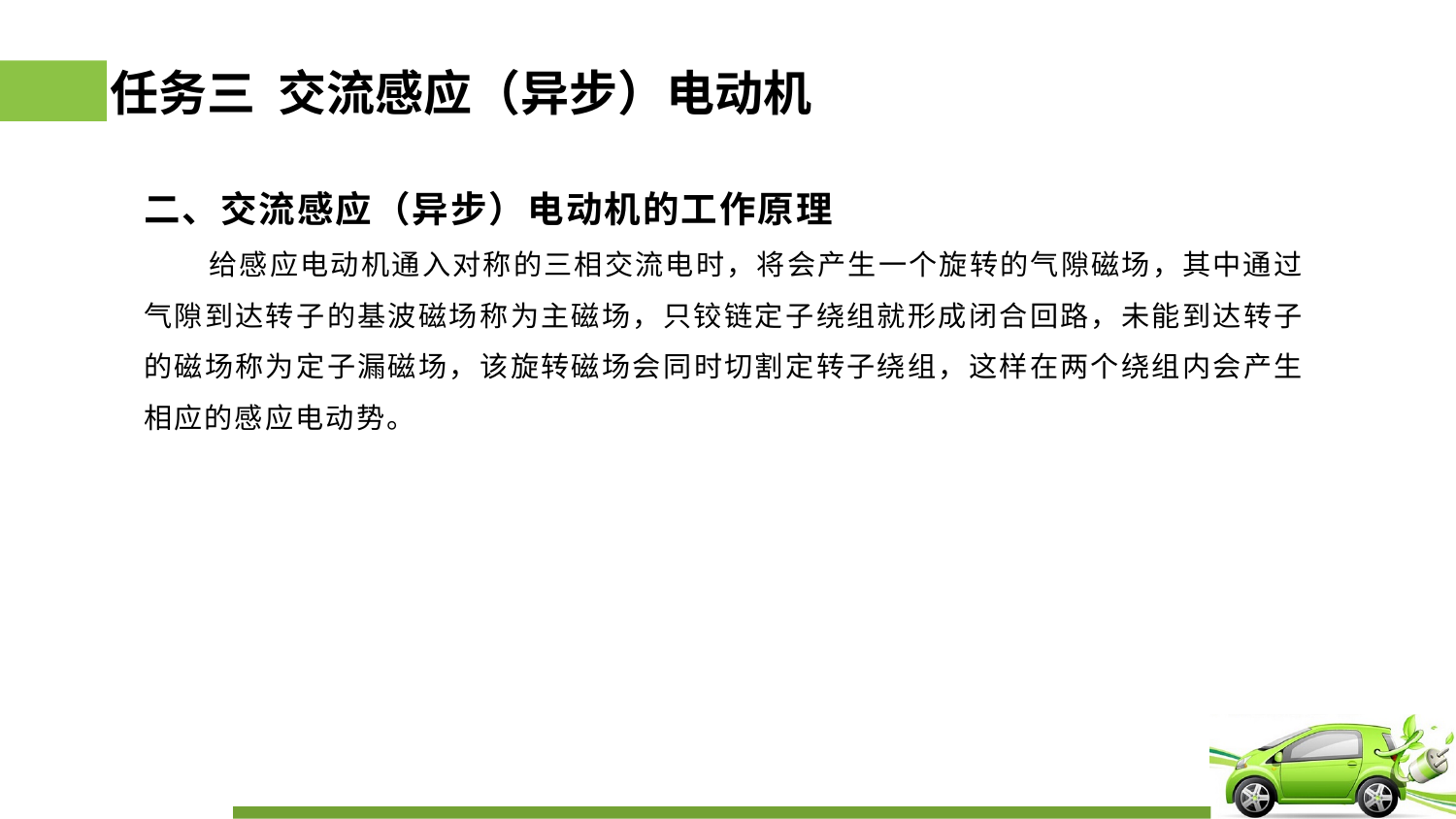

# 任务三  交流感应（异步）电动机
二、交流感应（异步）电动机的工作原理
       给感应电动机通入对称的三相交流电时，将会产生一个旋转的气隙磁场，其中通过气隙到达转子的基波磁场称为主磁场，只铰链定子绕组就形成闭合回路，未能到达转子的磁场称为定子漏磁场，该旋转磁场会同时切割定转子绕组，这样在两个绕组内会产生相应的感应电动势。